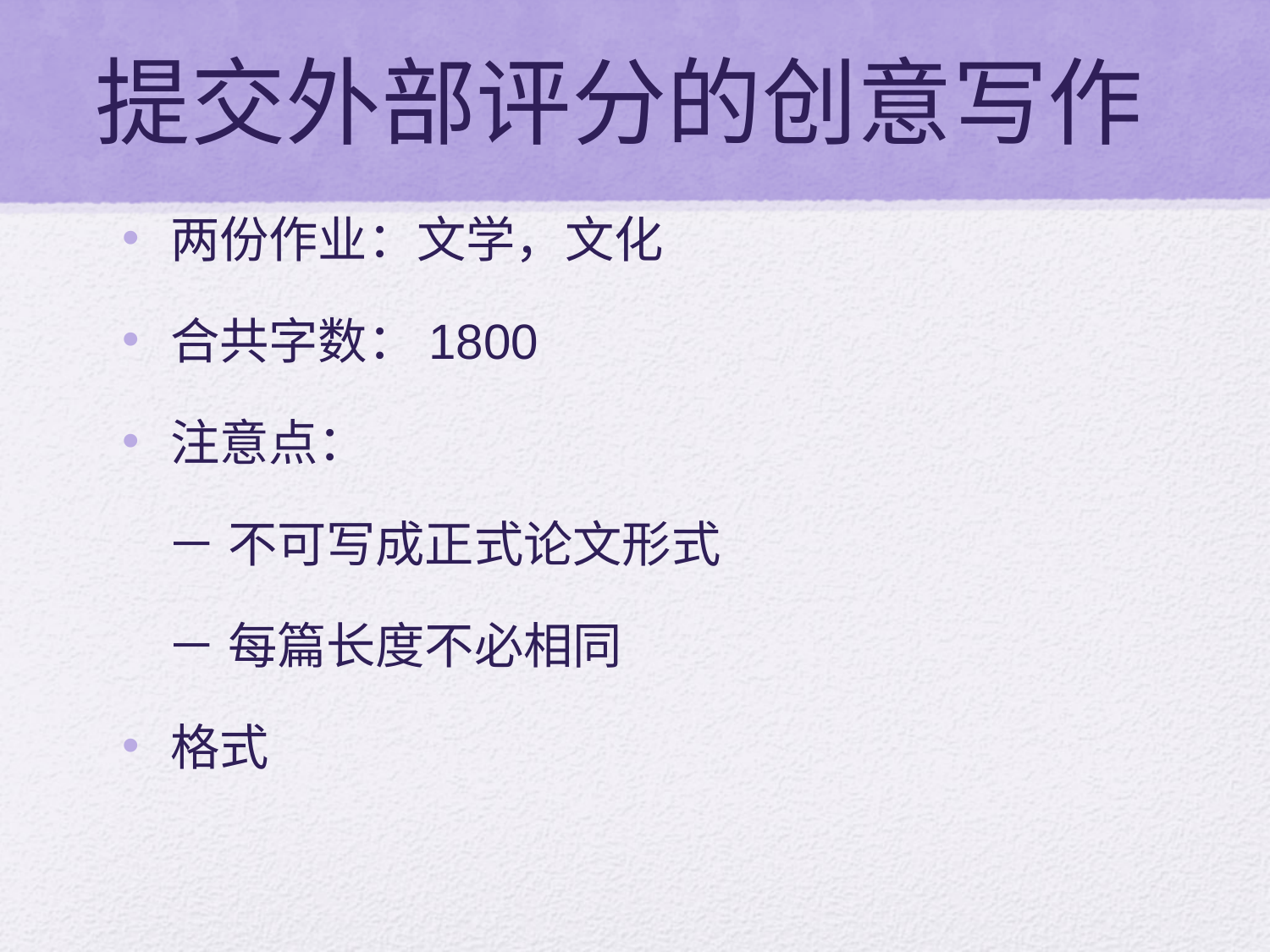

# 提交外部评分的创意写作
两份作业：文学，文化
合共字数：1800
注意点：
   － 不可写成正式论文形式
   － 每篇长度不必相同
格式